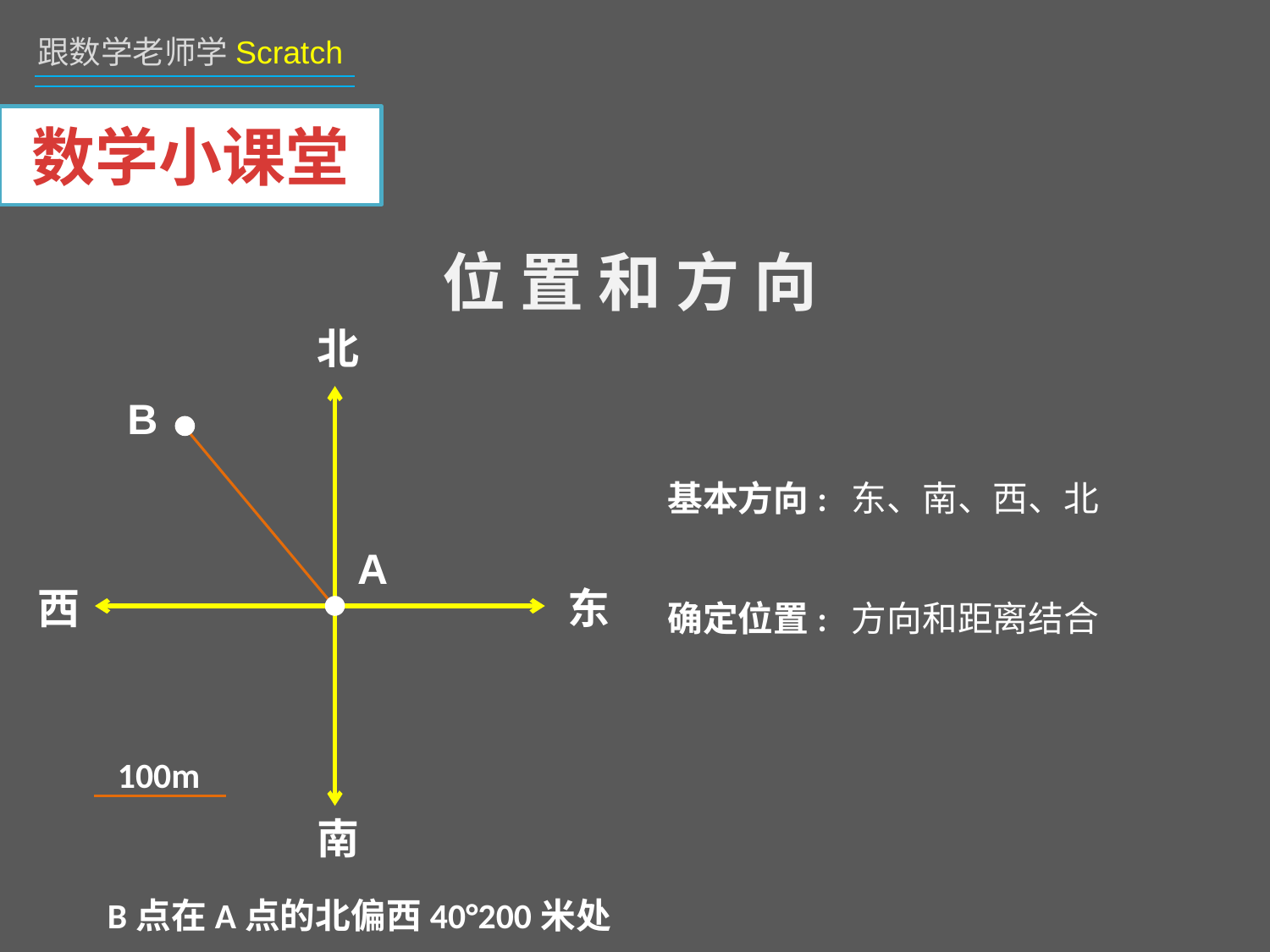

# 数学小课堂
位 置 和 方 向
北
B

基本方向:  东、南、西、北
A
确定位置:  方向和距离结合
西
东

100m
南
B点在A点的北偏西40°200米处